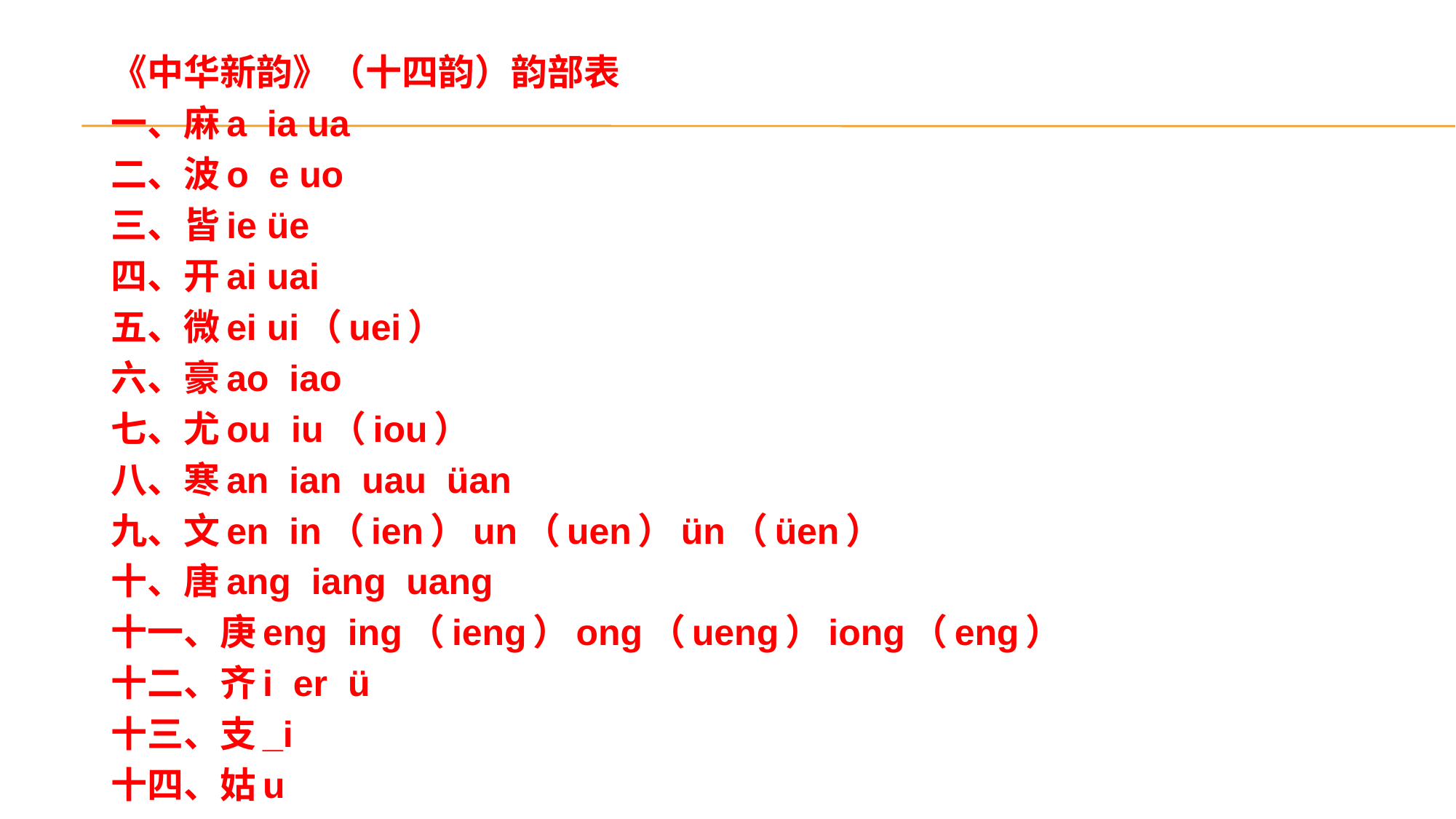

《中华新韵》（十四韵）韵部表
一、麻a  ia ua
二、波o  e uo
三、皆ie üe
四、开ai uai
五、微ei ui（uei）
六、豪ao  iao
七、尤ou  iu（iou）
八、寒an  ian  uau  üan
九、文en  in（ien）un（uen）ün（üen）
十、唐ang  iang  uang
十一、庚eng  ing（ieng）ong（ueng）iong（eng）
十二、齐i  er  ü
十三、支_i
十四、姑u
#